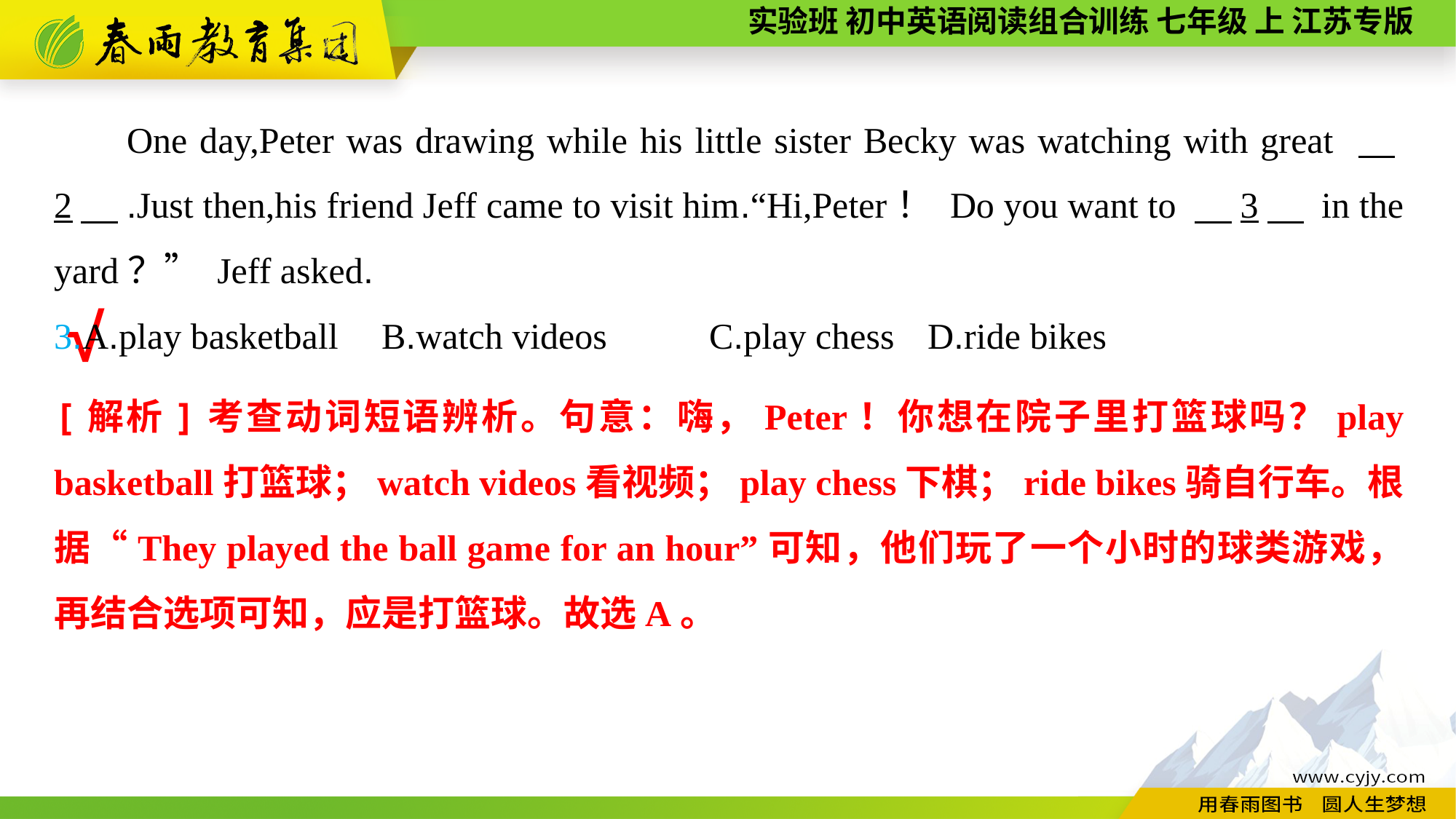

One day,Peter was drawing while his little sister Becky was watching with great 　2　.Just then,his friend Jeff came to visit him.“Hi,Peter！ Do you want to 　3　 in the yard？” Jeff asked.
3.A.play basketball	B.watch videos	C.play chess	D.ride bikes
√
[解析]考查动词短语辨析。句意：嗨，Peter！你想在院子里打篮球吗？play basketball打篮球；watch videos看视频；play chess下棋；ride bikes骑自行车。根据“They played the ball game for an hour”可知，他们玩了一个小时的球类游戏，再结合选项可知，应是打篮球。故选A。